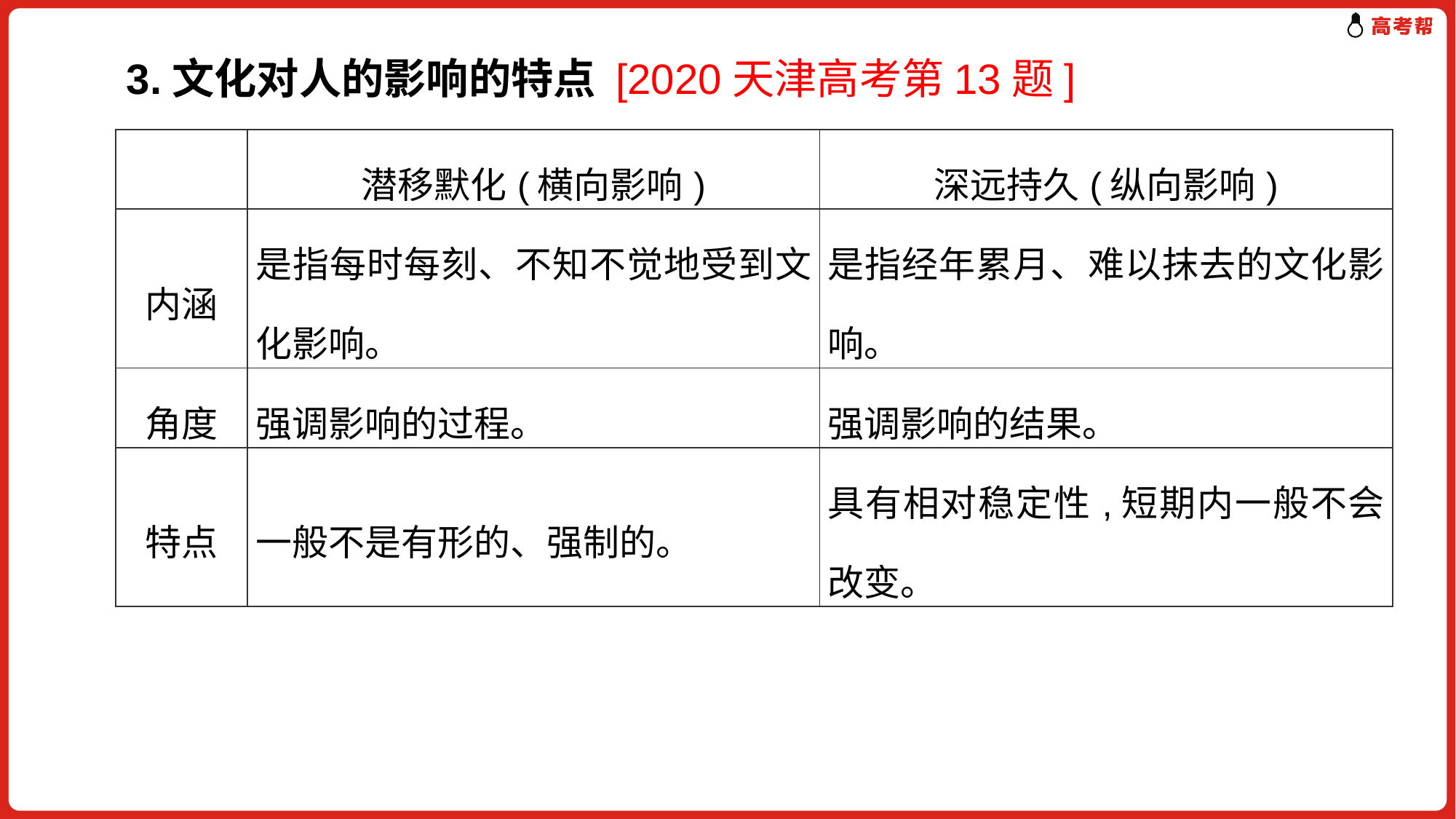

3.文化对人的影响的特点 [2020天津高考第13题]

|  | 潜移默化(横向影响) | 深远持久(纵向影响) |
| --- | --- | --- |
| 内涵 | 是指每时每刻、不知不觉地受到文化影响。 | 是指经年累月、难以抹去的文化影响。 |
| 角度 | 强调影响的过程。 | 强调影响的结果。 |
| 特点 | 一般不是有形的、强制的。 | 具有相对稳定性,短期内一般不会改变。 |